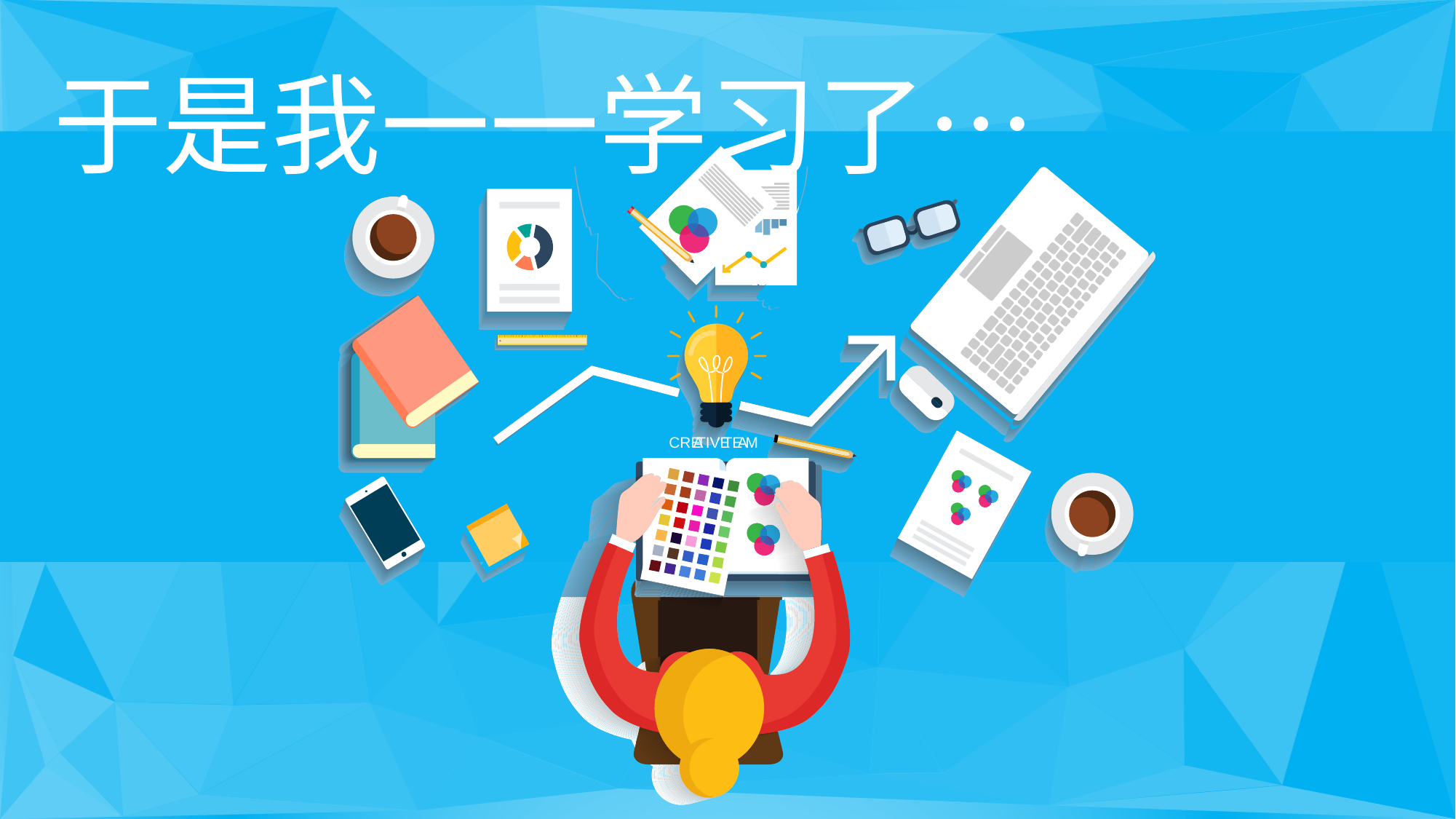

于是我一一学习了…

CRE
A
TIVE
TE
A
M